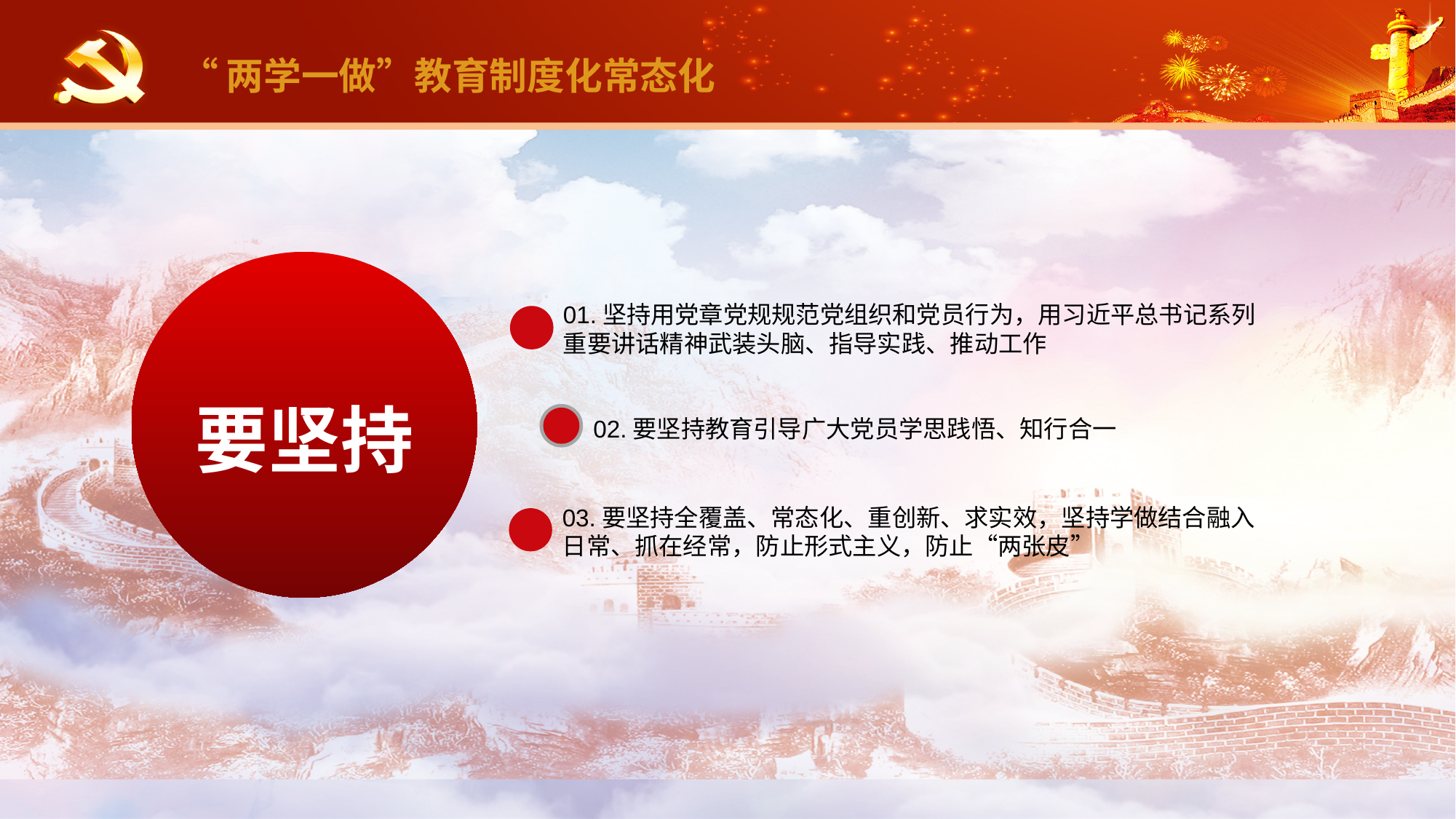

“两学一做”教育制度化常态化
要坚持
01.坚持用党章党规规范党组织和党员行为，用习近平总书记系列重要讲话精神武装头脑、指导实践、推动工作

02.要坚持教育引导广大党员学思践悟、知行合一
03.要坚持全覆盖、常态化、重创新、求实效，坚持学做结合融入日常、抓在经常，防止形式主义，防止“两张皮”